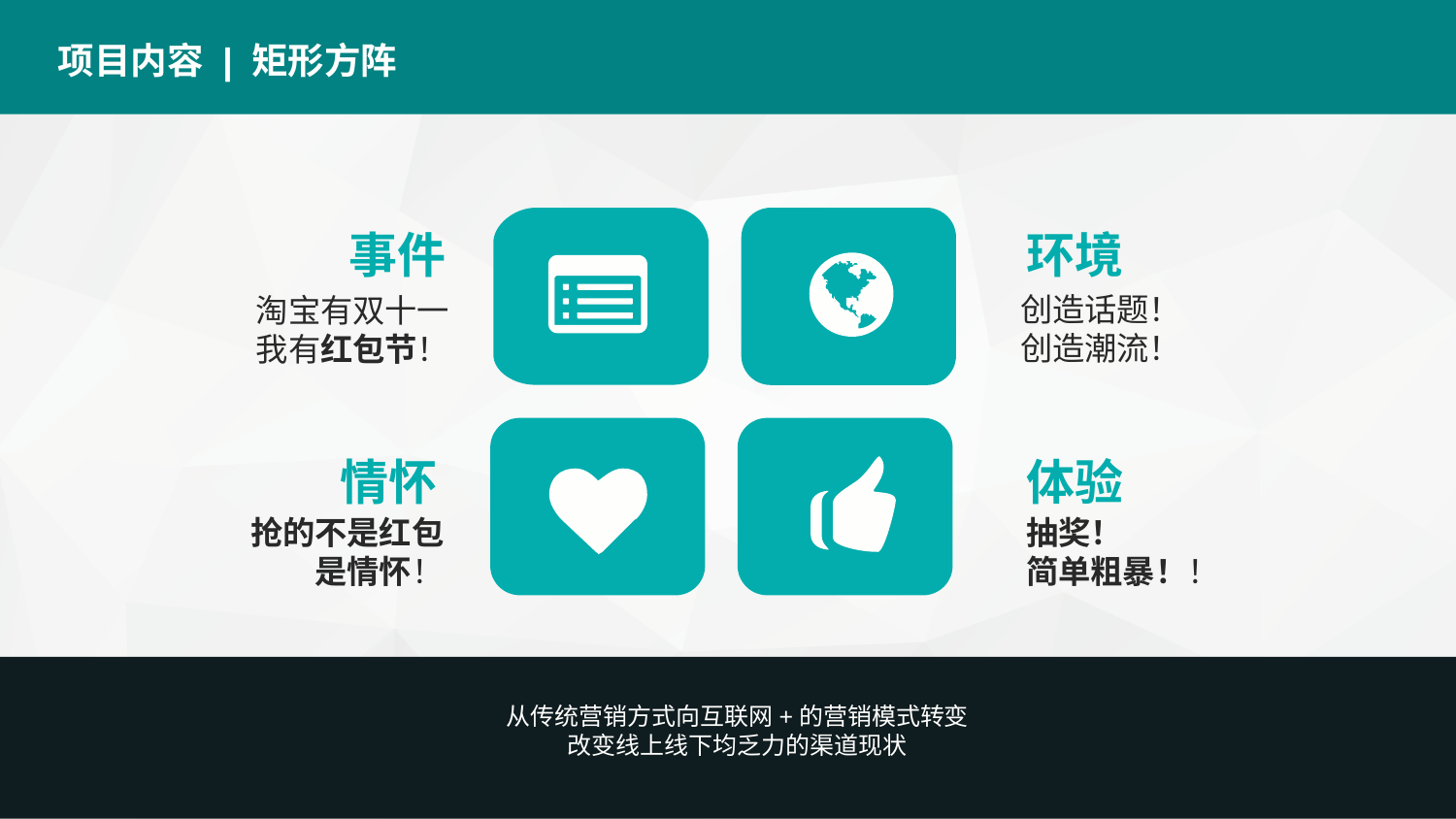

项目内容
| 矩形方阵

事件
环境
创造话题！
创造潮流！
淘宝有双十一
我有红包节！
情怀
体验
抢的不是红包
是情怀！
抽奖！
简单粗暴！！

从传统营销方式向互联网+的营销模式转变
改变线上线下均乏力的渠道现状